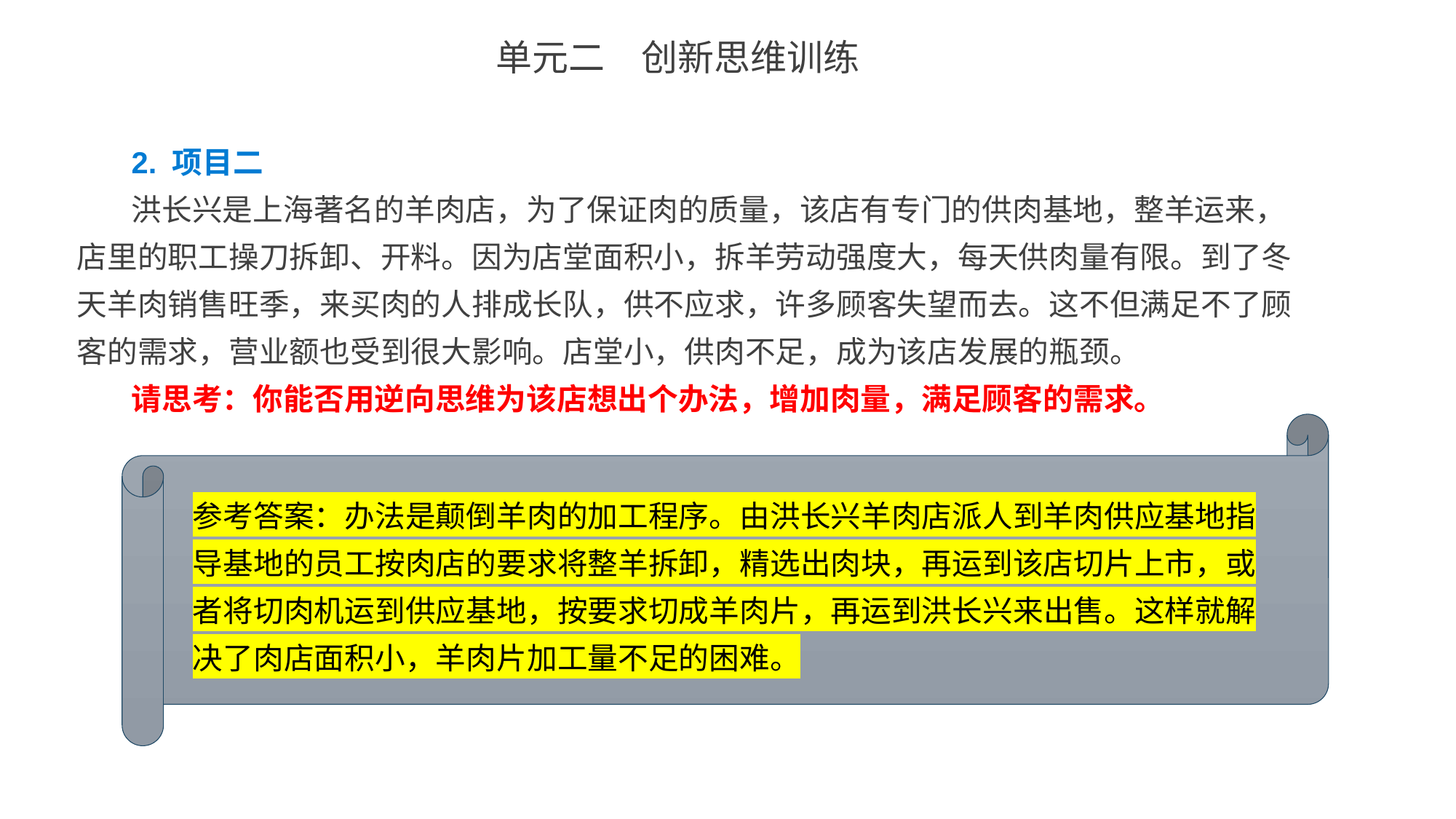

单元二　创新思维训练
2. 项目二
洪长兴是上海著名的羊肉店，为了保证肉的质量，该店有专门的供肉基地，整羊运来，店里的职工操刀拆卸、开料。因为店堂面积小，拆羊劳动强度大，每天供肉量有限。到了冬天羊肉销售旺季，来买肉的人排成长队，供不应求，许多顾客失望而去。这不但满足不了顾客的需求，营业额也受到很大影响。店堂小，供肉不足，成为该店发展的瓶颈。
请思考：你能否用逆向思维为该店想出个办法，增加肉量，满足顾客的需求。

参考答案：办法是颠倒羊肉的加工程序。由洪长兴羊肉店派人到羊肉供应基地指导基地的员工按肉店的要求将整羊拆卸，精选出肉块，再运到该店切片上市，或者将切肉机运到供应基地，按要求切成羊肉片，再运到洪长兴来出售。这样就解决了肉店面积小，羊肉片加工量不足的困难。